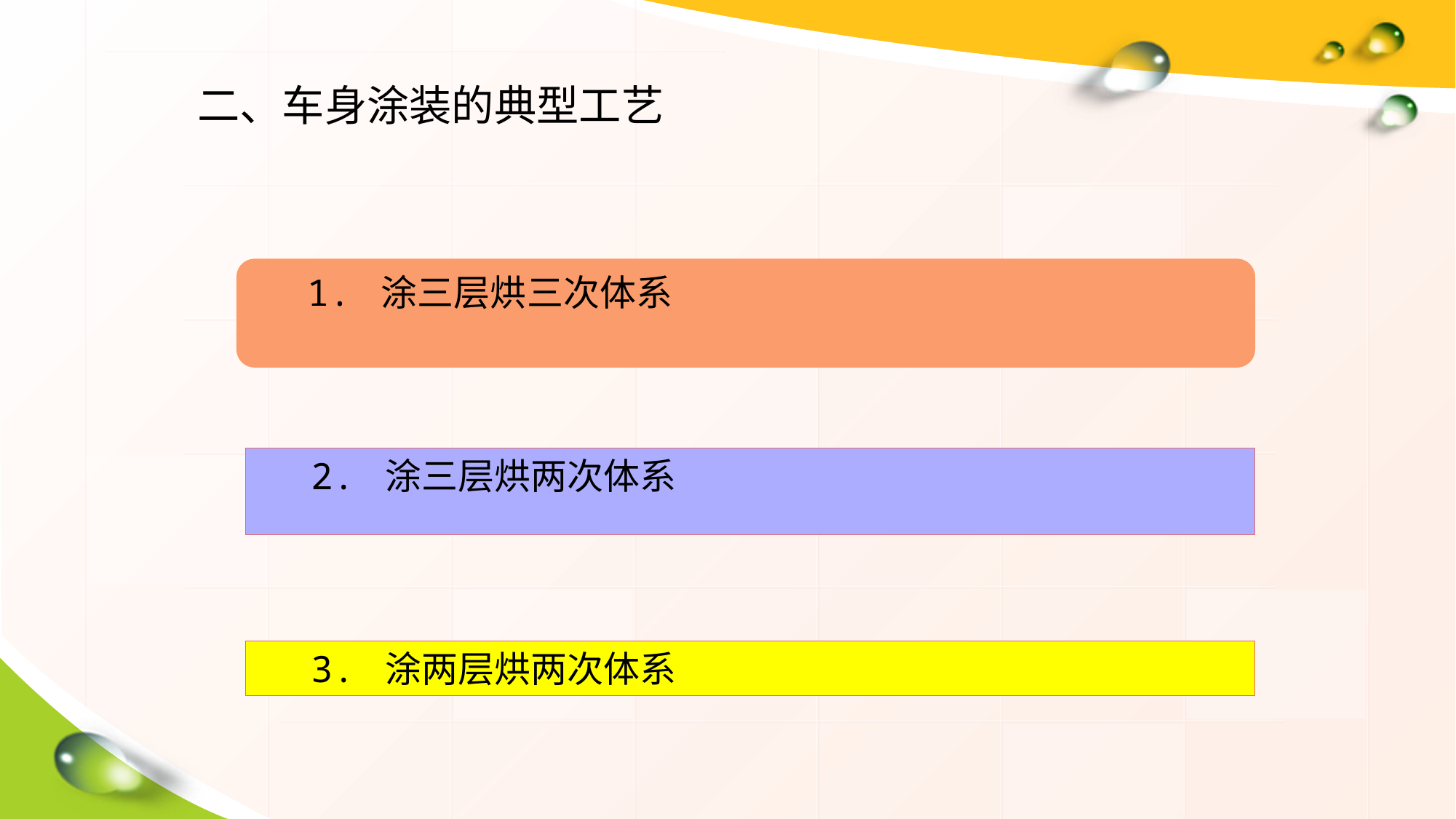

二、车身涂装的典型工艺
1. 涂三层烘三次体系

2. 涂三层烘两次体系

3. 涂两层烘两次体系